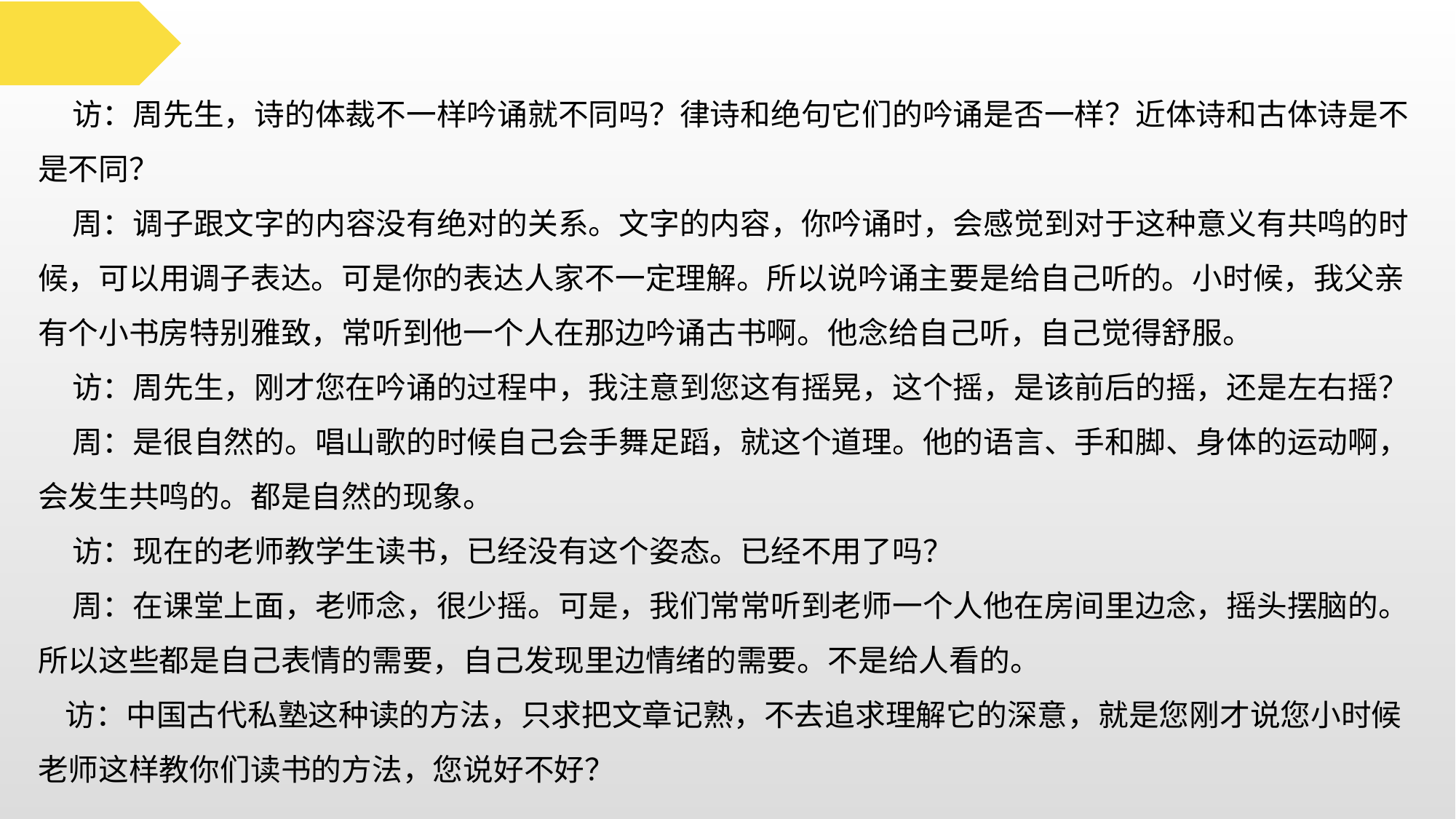

访：周先生，诗的体裁不一样吟诵就不同吗？律诗和绝句它们的吟诵是否一样？近体诗和古体诗是不是不同？
    周：调子跟文字的内容没有绝对的关系。文字的内容，你吟诵时，会感觉到对于这种意义有共鸣的时候，可以用调子表达。可是你的表达人家不一定理解。所以说吟诵主要是给自己听的。小时候，我父亲有个小书房特别雅致，常听到他一个人在那边吟诵古书啊。他念给自己听，自己觉得舒服。
    访：周先生，刚才您在吟诵的过程中，我注意到您这有摇晃，这个摇，是该前后的摇，还是左右摇？
    周：是很自然的。唱山歌的时候自己会手舞足蹈，就这个道理。他的语言、手和脚、身体的运动啊，会发生共鸣的。都是自然的现象。
    访：现在的老师教学生读书，已经没有这个姿态。已经不用了吗？
    周：在课堂上面，老师念，很少摇。可是，我们常常听到老师一个人他在房间里边念，摇头摆脑的。所以这些都是自己表情的需要，自己发现里边情绪的需要。不是给人看的。
   访：中国古代私塾这种读的方法，只求把文章记熟，不去追求理解它的深意，就是您刚才说您小时候老师这样教你们读书的方法，您说好不好？